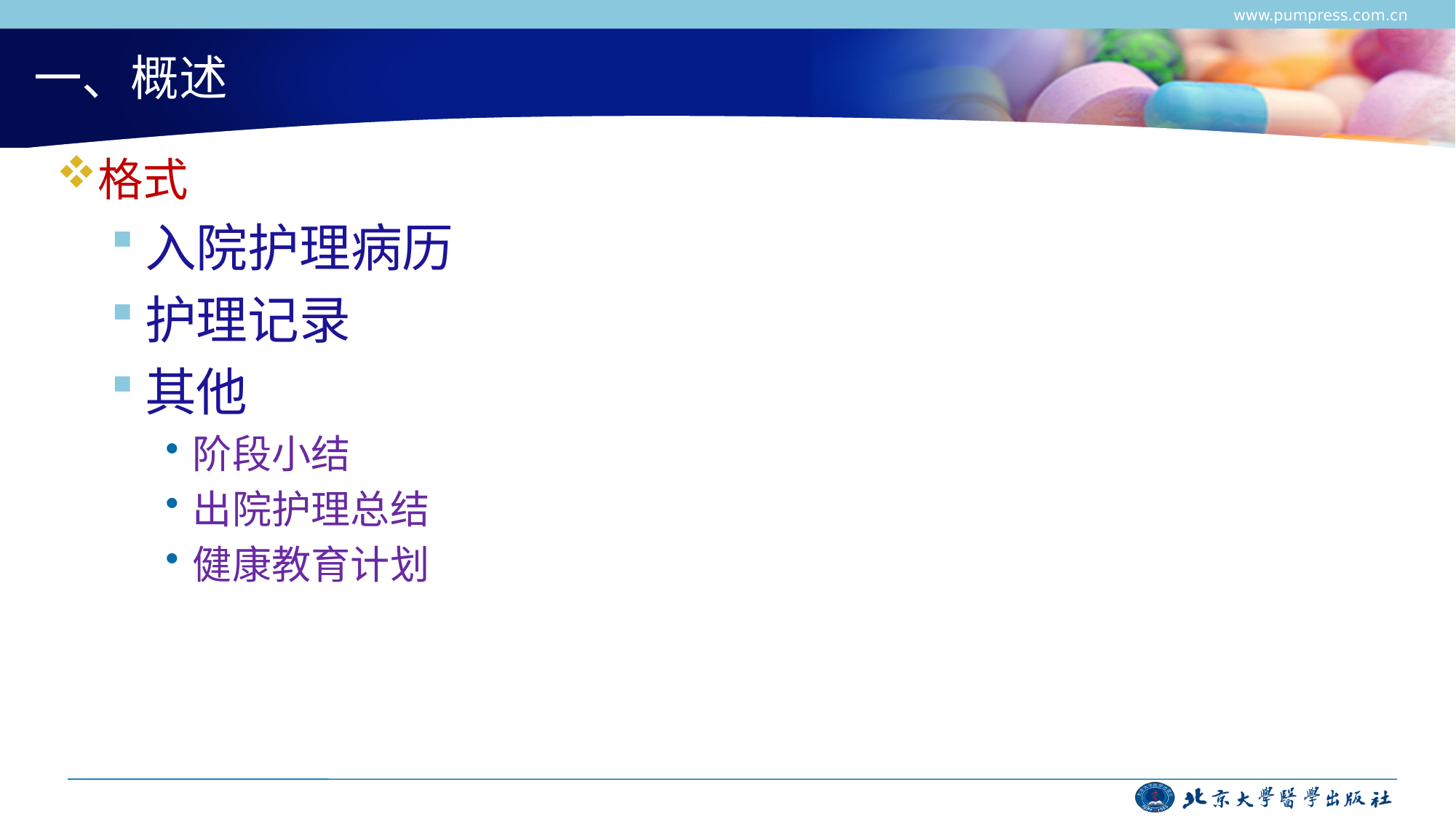

www.pumpress.com.cn
# 一、概述
格式
入院护理病历
护理记录
其他
阶段小结
出院护理总结
健康教育计划